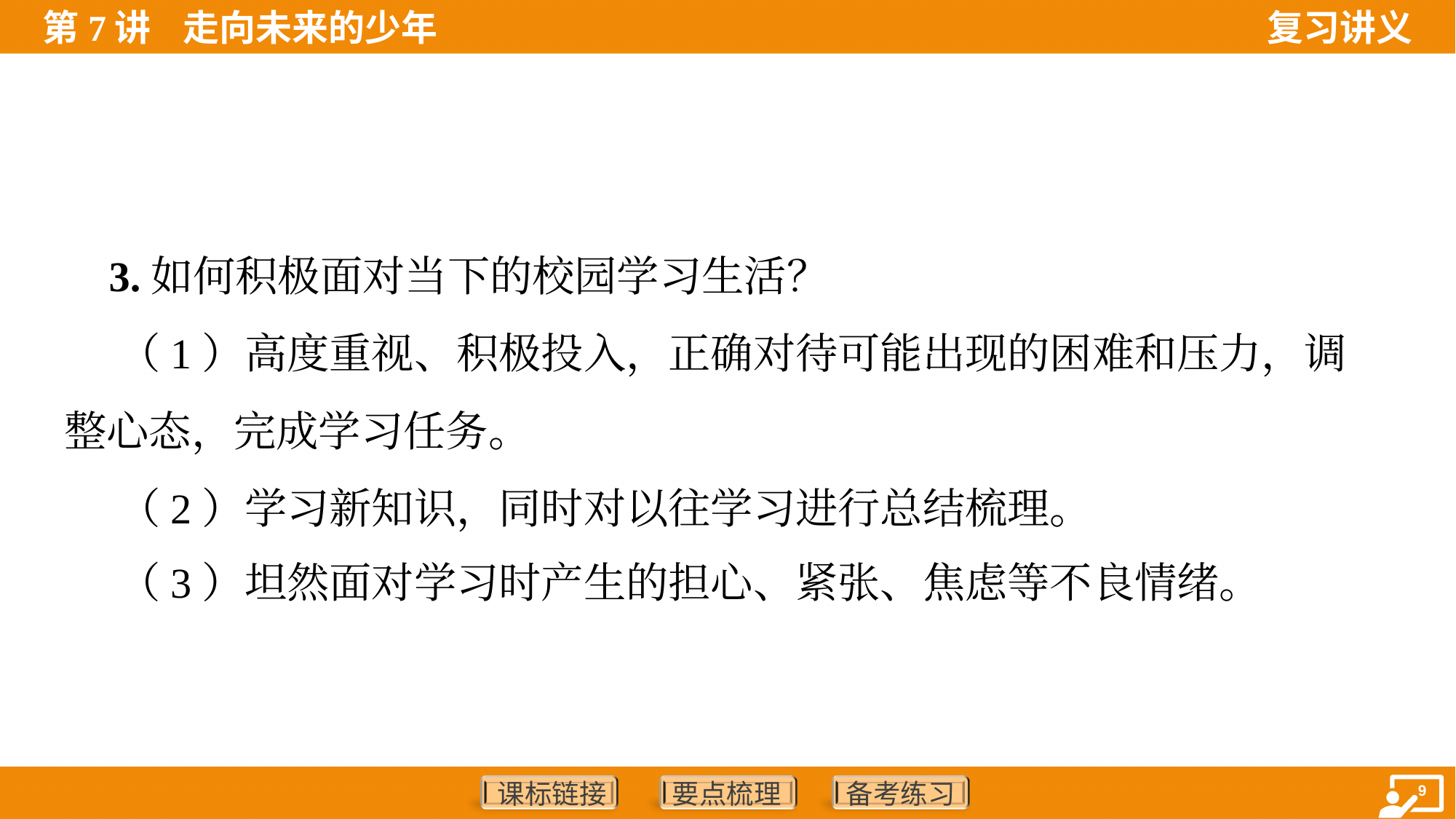

3.如何积极面对当下的校园学习生活？
    （1）高度重视、积极投入，正确对待可能出现的困难和压力，调
整心态，完成学习任务。
    （2）学习新知识，同时对以往学习进行总结梳理。
    （3）坦然面对学习时产生的担心、紧张、焦虑等不良情绪。